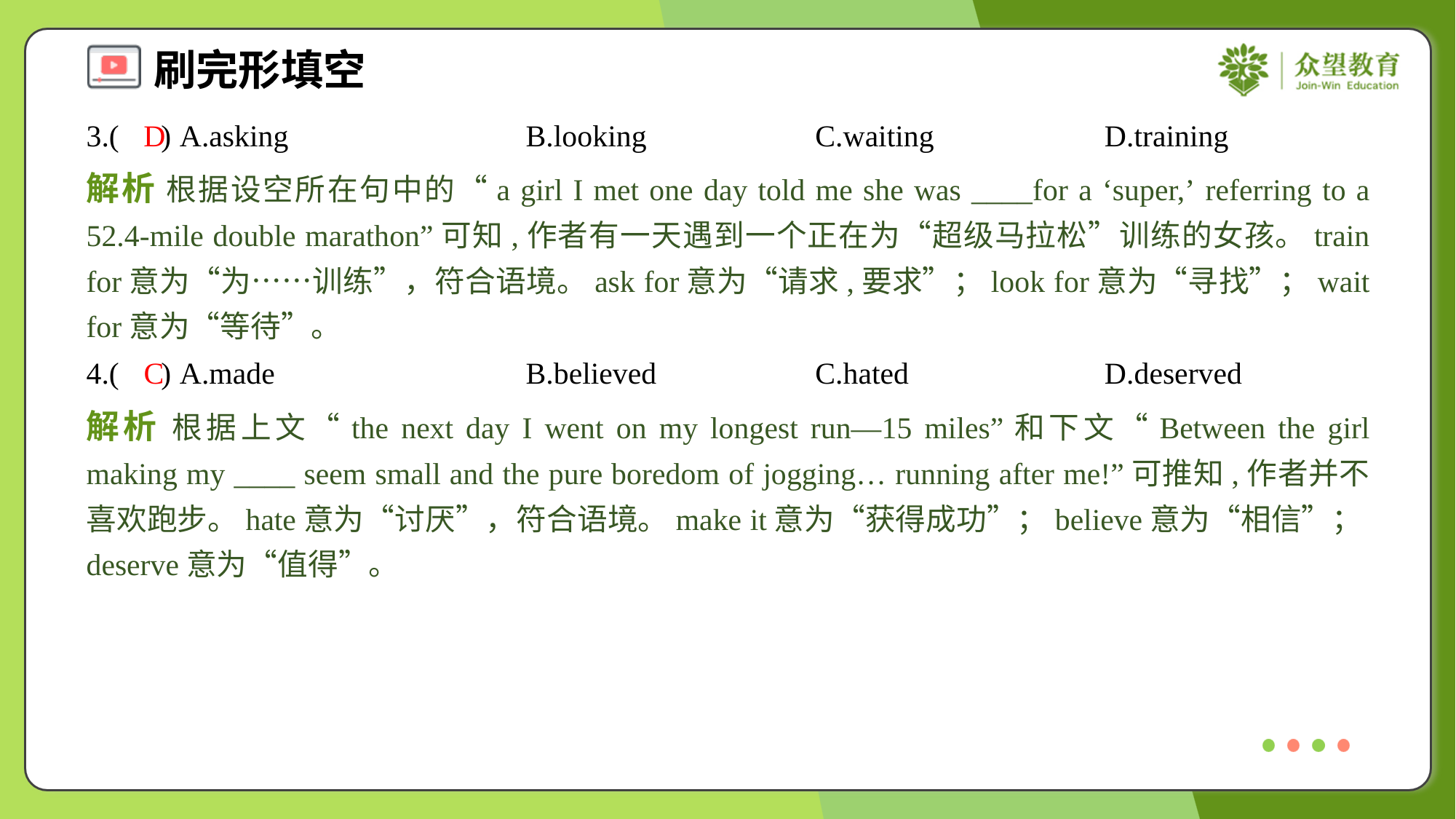

3.(     ) A.asking	B.looking	C.waiting	D.training
D
解析 根据设空所在句中的“a girl I met one day told me she was ____for a ‘super,’ referring to a 52.4-mile double marathon”可知,作者有一天遇到一个正在为“超级马拉松”训练的女孩。train for意为“为……训练”，符合语境。ask for意为“请求,要求”；look for意为“寻找”；wait for意为“等待”。
4.(     ) A.made	B.believed	C.hated	D.deserved
C
解析 根据上文“the next day I went on my longest run—15 miles”和下文“Between the girl making my ____ seem small and the pure boredom of jogging… running after me!”可推知,作者并不喜欢跑步。hate意为“讨厌”，符合语境。make it意为“获得成功”；believe意为“相信”；deserve意为“值得”。